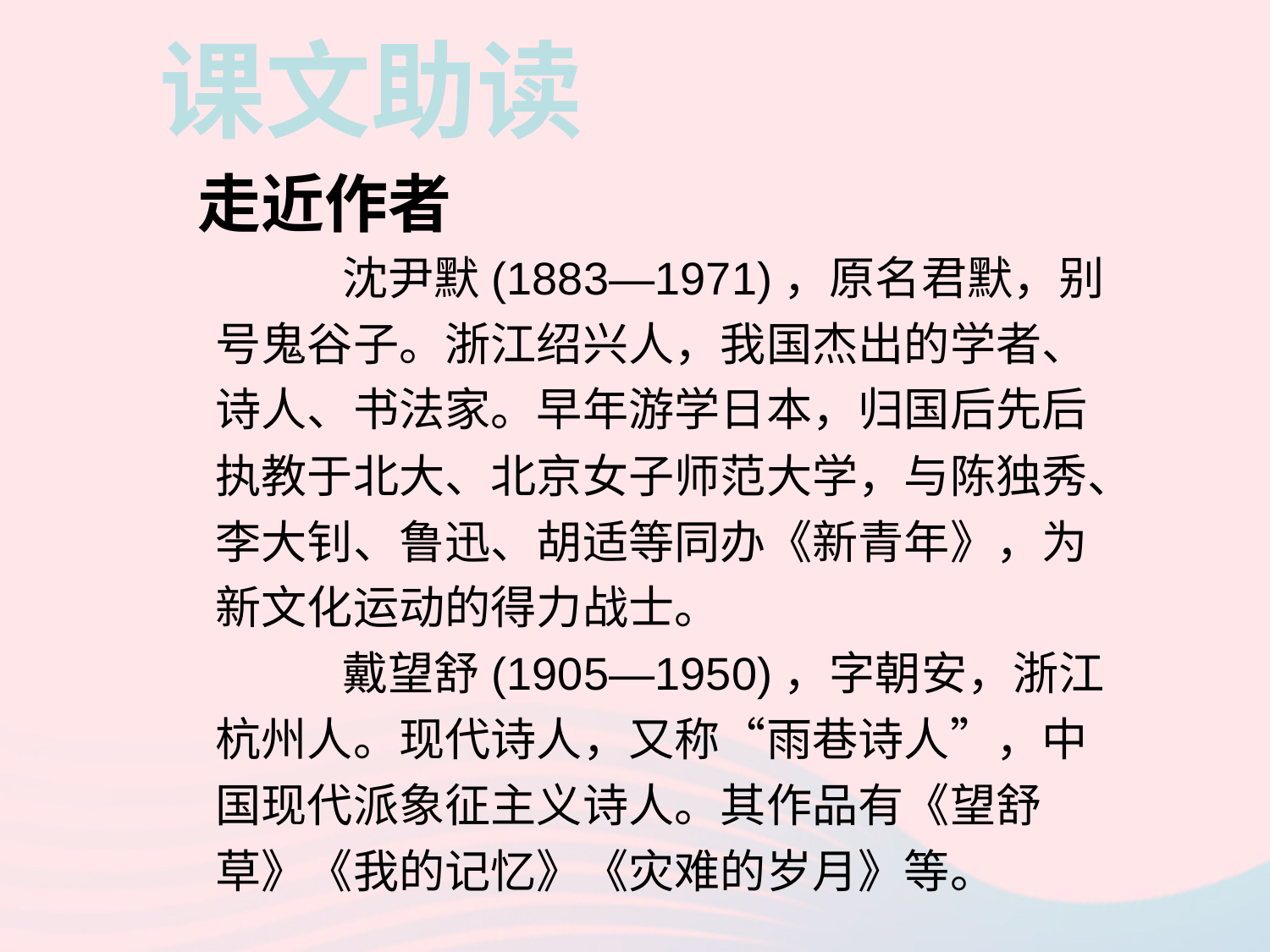

课文助读
走近作者
	沈尹默(1883—1971)，原名君默，别号鬼谷子。浙江绍兴人，我国杰出的学者、诗人、书法家。早年游学日本，归国后先后执教于北大、北京女子师范大学，与陈独秀、李大钊、鲁迅、胡适等同办《新青年》，为新文化运动的得力战士。
	戴望舒(1905—1950)，字朝安，浙江杭州人。现代诗人，又称“雨巷诗人”，中国现代派象征主义诗人。其作品有《望舒草》《我的记忆》《灾难的岁月》等。